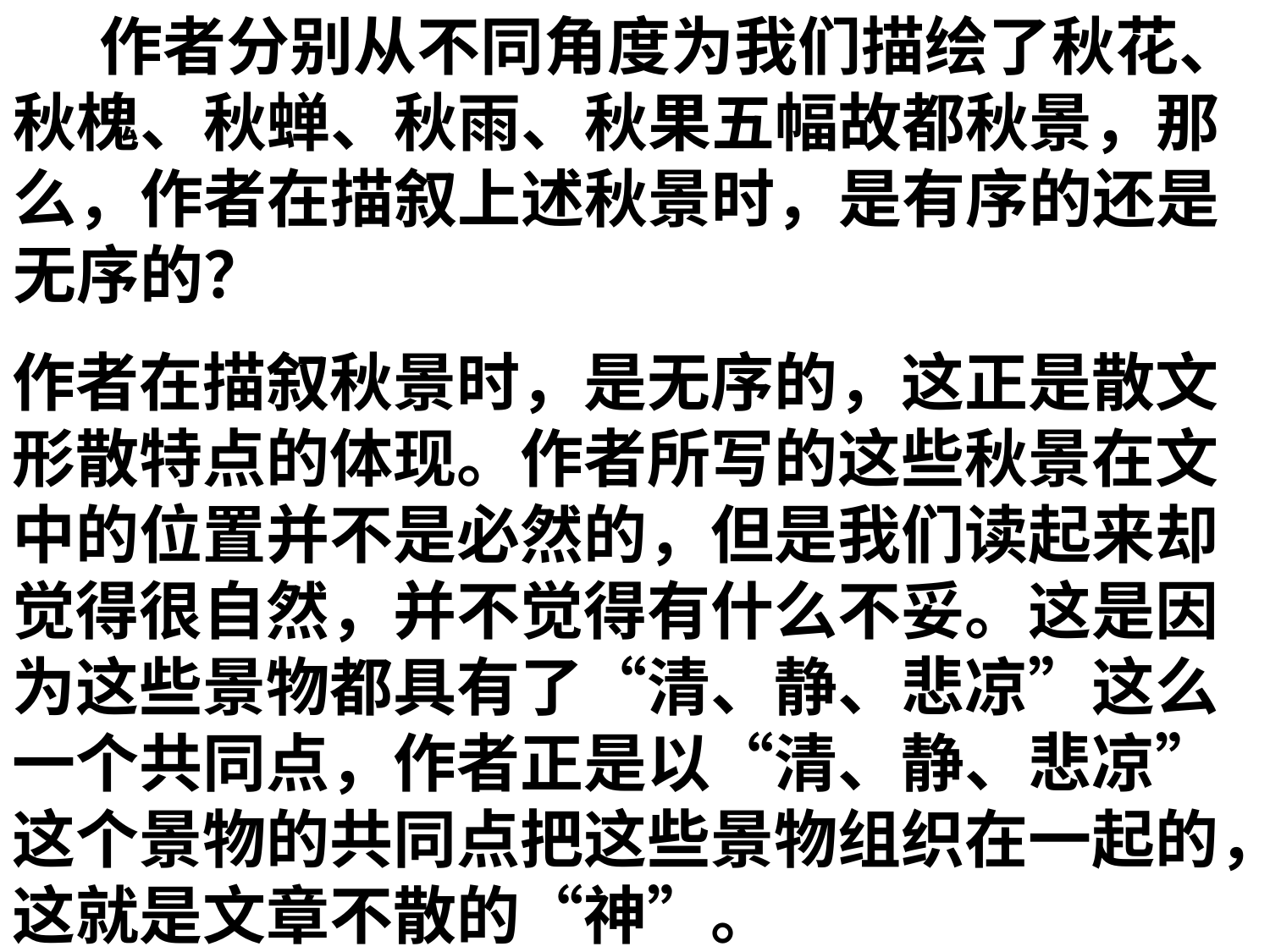

作者分别从不同角度为我们描绘了秋花、秋槐、秋蝉、秋雨、秋果五幅故都秋景，那么，作者在描叙上述秋景时，是有序的还是无序的？

作者在描叙秋景时，是无序的，这正是散文形散特点的体现。作者所写的这些秋景在文中的位置并不是必然的，但是我们读起来却觉得很自然，并不觉得有什么不妥。这是因为这些景物都具有了“清、静、悲凉”这么一个共同点，作者正是以“清、静、悲凉”这个景物的共同点把这些景物组织在一起的，这就是文章不散的“神”。